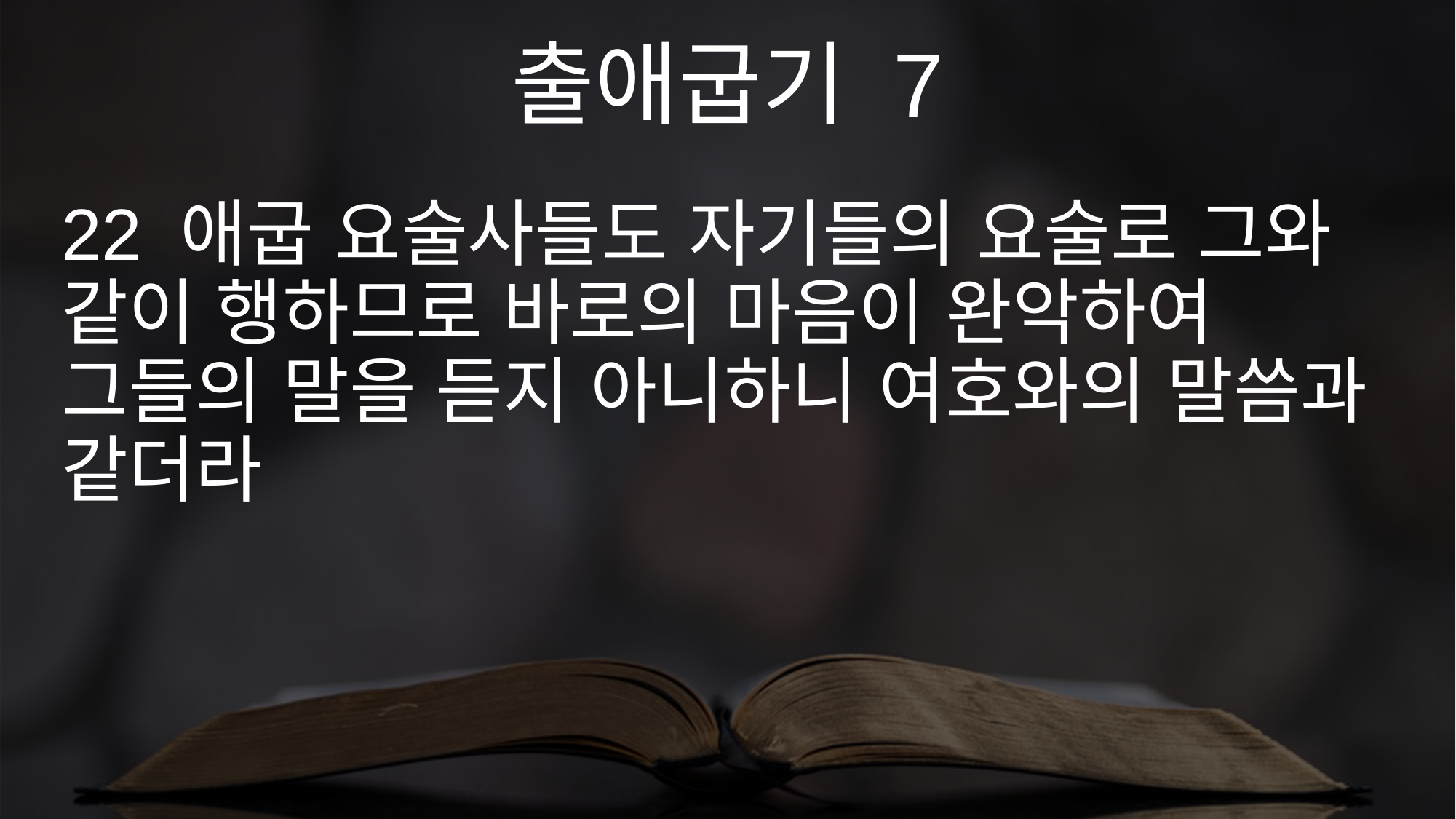

출애굽기 7
22 애굽 요술사들도 자기들의 요술로 그와 같이 행하므로 바로의 마음이 완악하여 그들의 말을 듣지 아니하니 여호와의 말씀과 같더라